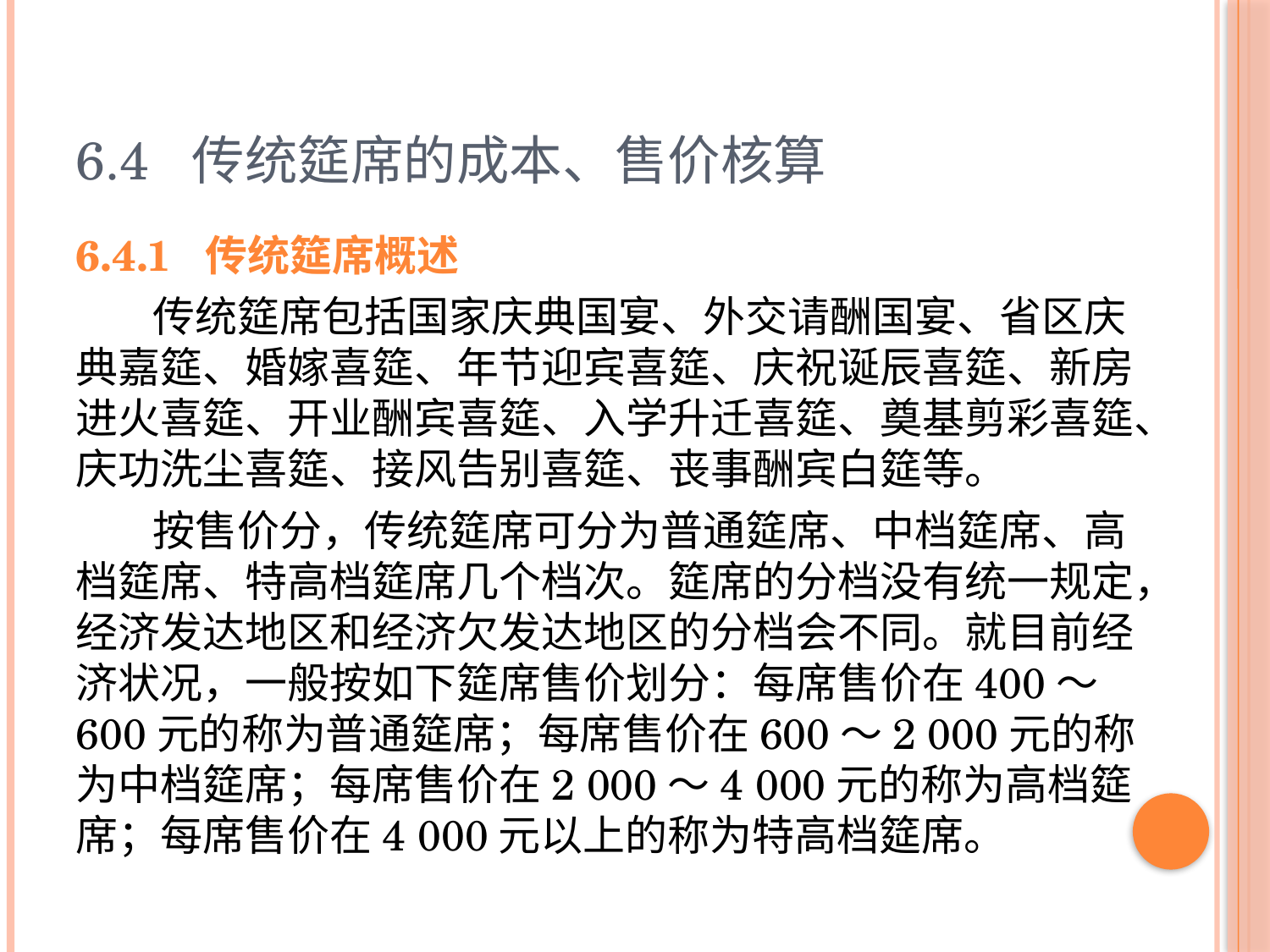

# 6.4  传统筵席的成本、售价核算
6.4.1  传统筵席概述
       传统筵席包括国家庆典国宴、外交请酬国宴、省区庆典嘉筵、婚嫁喜筵、年节迎宾喜筵、庆祝诞辰喜筵、新房进火喜筵、开业酬宾喜筵、入学升迁喜筵、奠基剪彩喜筵、庆功洗尘喜筵、接风告别喜筵、丧事酬宾白筵等。
       按售价分，传统筵席可分为普通筵席、中档筵席、高档筵席、特高档筵席几个档次。筵席的分档没有统一规定，经济发达地区和经济欠发达地区的分档会不同。就目前经济状况，一般按如下筵席售价划分：每席售价在400～600元的称为普通筵席；每席售价在600～2 000元的称为中档筵席；每席售价在2 000～4 000元的称为高档筵席；每席售价在4 000元以上的称为特高档筵席。